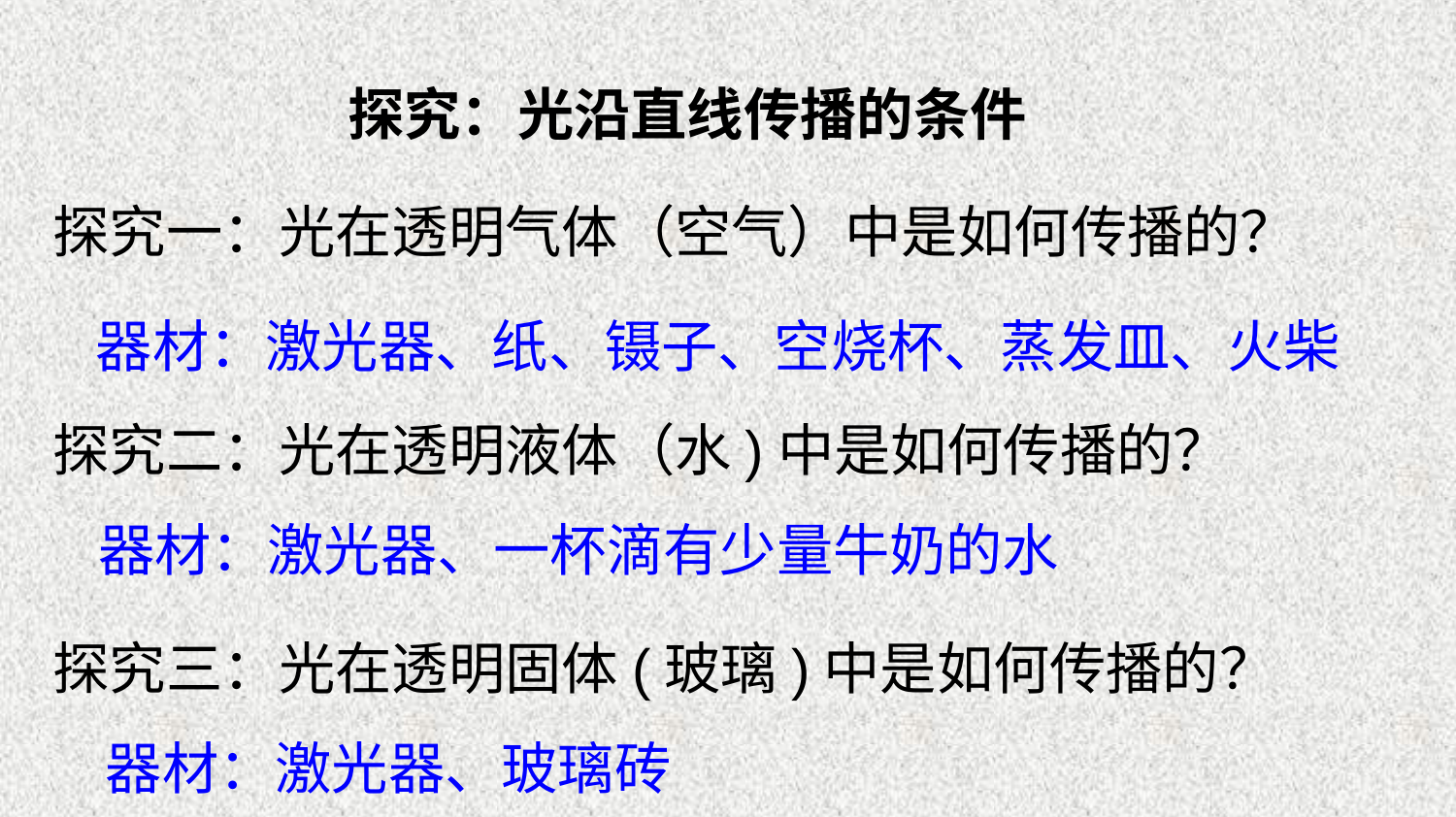

# 探究：光沿直线传播的条件
探究一：光在透明气体（空气）中是如何传播的？

探究二：光在透明液体（水)中是如何传播的？

探究三：光在透明固体(玻璃)中是如何传播的？

器材：激光器、纸、镊子、空烧杯、蒸发皿、火柴
器材：激光器、一杯滴有少量牛奶的水
器材：激光器、玻璃砖